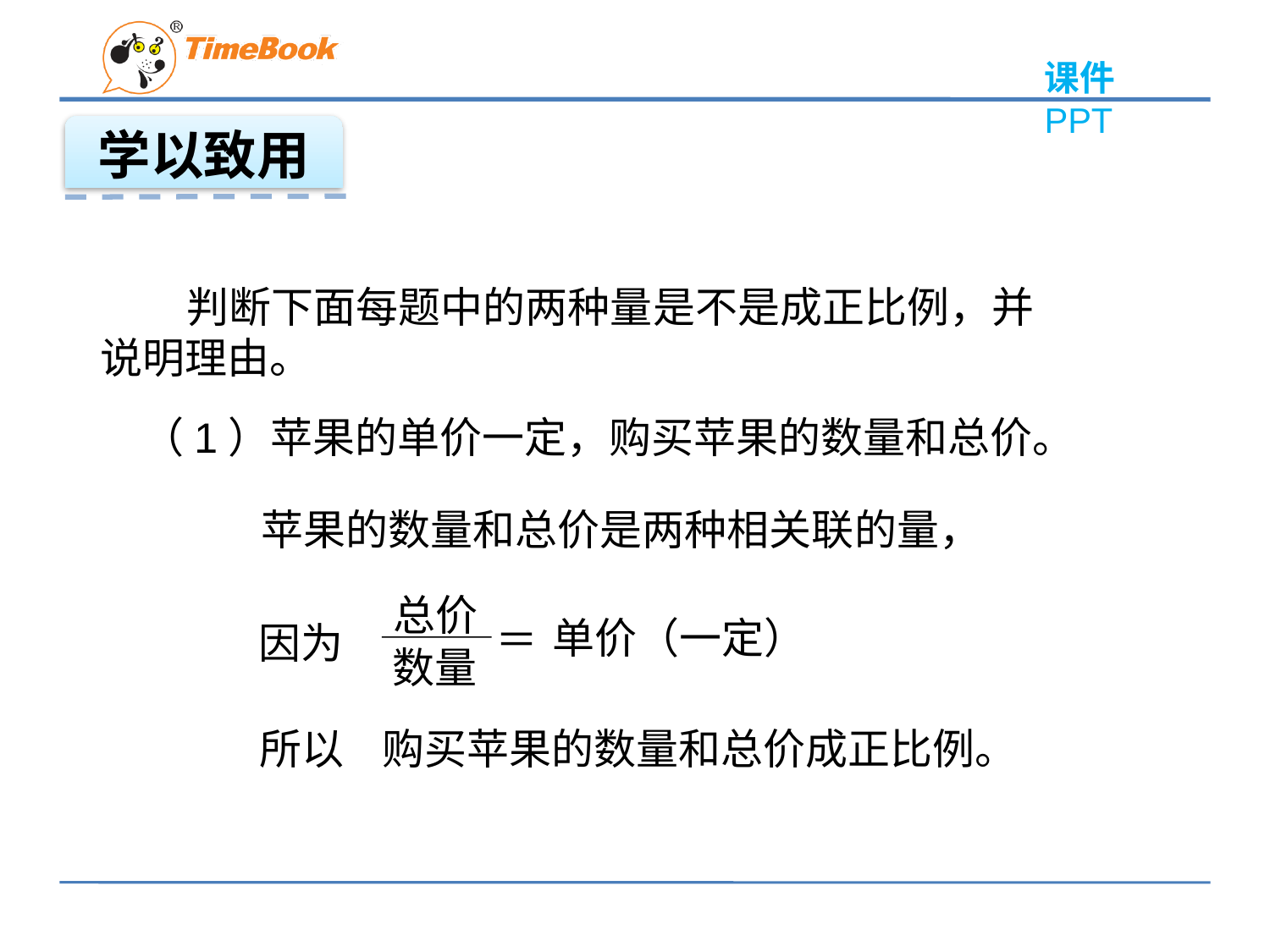

学以致用
        判断下面每题中的两种量是不是成正比例，并
说明理由。
（1）苹果的单价一定，购买苹果的数量和总价。
苹果的数量和总价是两种相关联的量，
总价
单价（一定）
＝
因为
数量

所以    购买苹果的数量和总价成正比例。